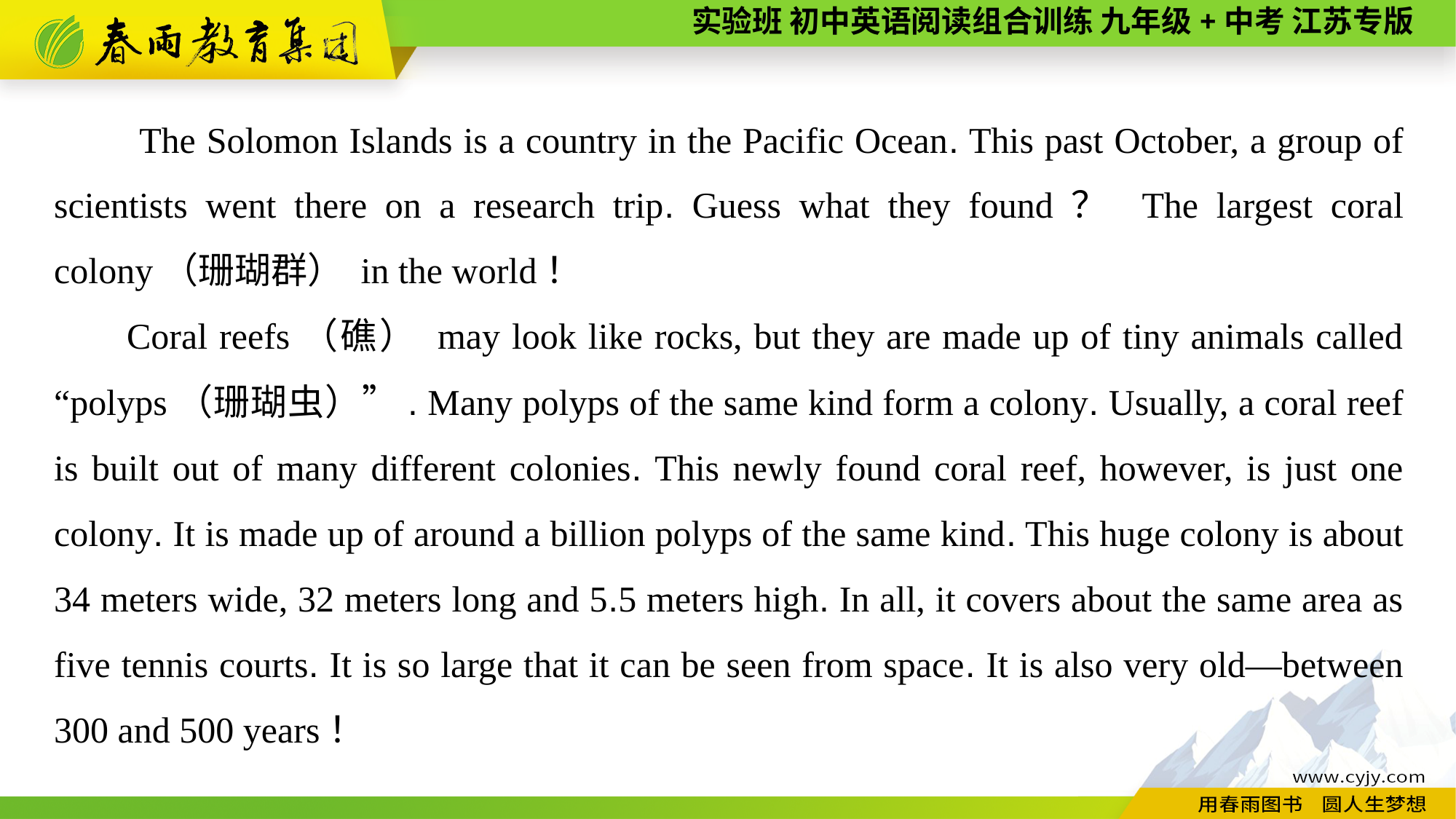

The Solomon Islands is a country in the Pacific Ocean. This past October, a group of scientists went there on a research trip. Guess what they found？ The largest coral colony（珊瑚群） in the world！
Coral reefs（礁） may look like rocks, but they are made up of tiny animals called “polyps（珊瑚虫）”. Many polyps of the same kind form a colony. Usually, a coral reef is built out of many different colonies. This newly found coral reef, however, is just one colony. It is made up of around a billion polyps of the same kind. This huge colony is about 34 meters wide, 32 meters long and 5.5 meters high. In all, it covers about the same area as five tennis courts. It is so large that it can be seen from space. It is also very old—between 300 and 500 years！